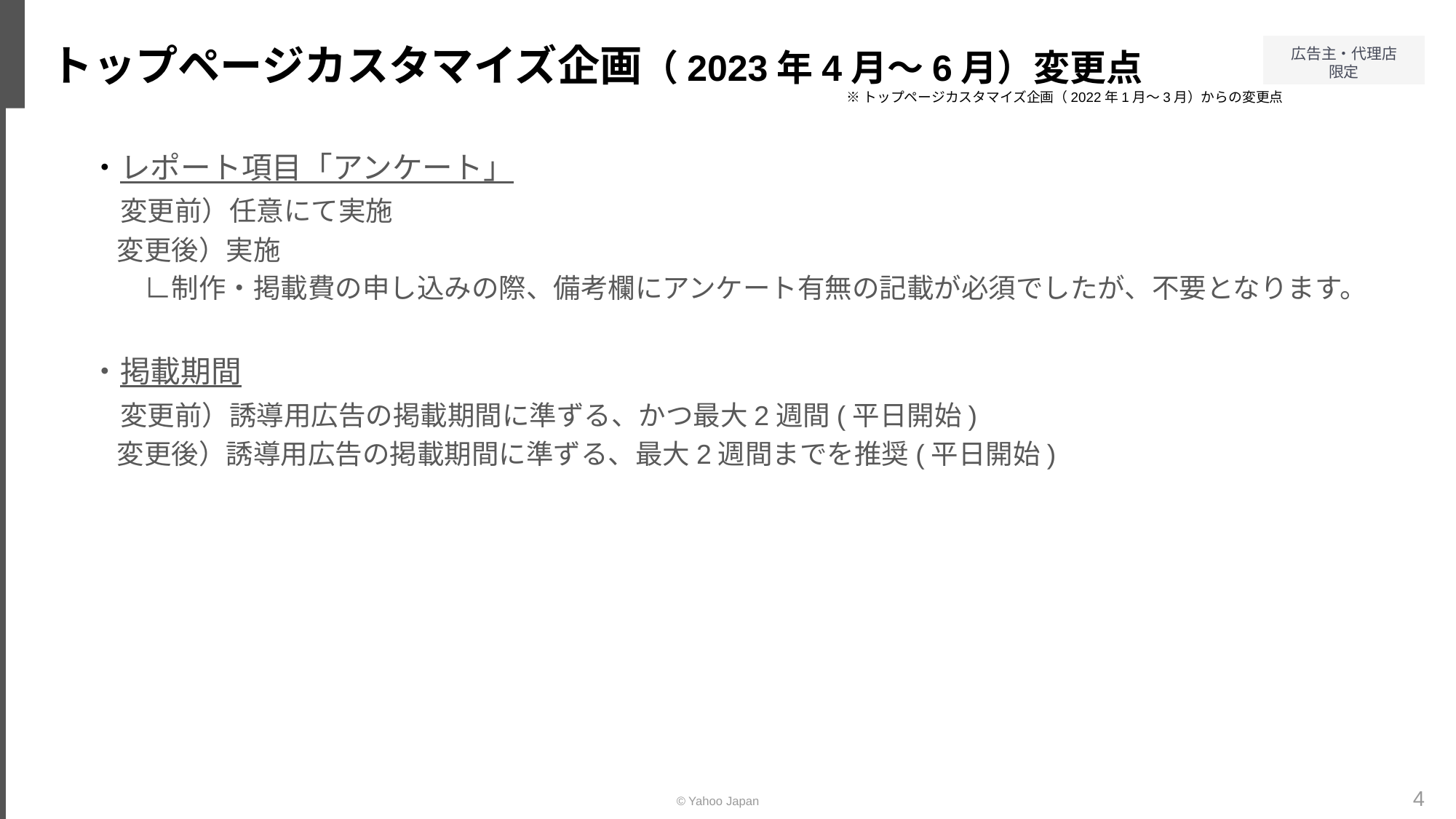

トップページカスタマイズ企画（2023年4月～6月）変更点
※トップページカスタマイズ企画（2022年1月～3月）からの変更点
・レポート項目「アンケート」
　変更前）任意にて実施
　変更後）実施
　　∟制作・掲載費の申し込みの際、備考欄にアンケート有無の記載が必須でしたが、不要となります。

・掲載期間
　変更前）誘導用広告の掲載期間に準ずる、かつ最大2週間(平日開始)
　変更後）誘導用広告の掲載期間に準ずる、最大2週間までを推奨(平日開始)

4